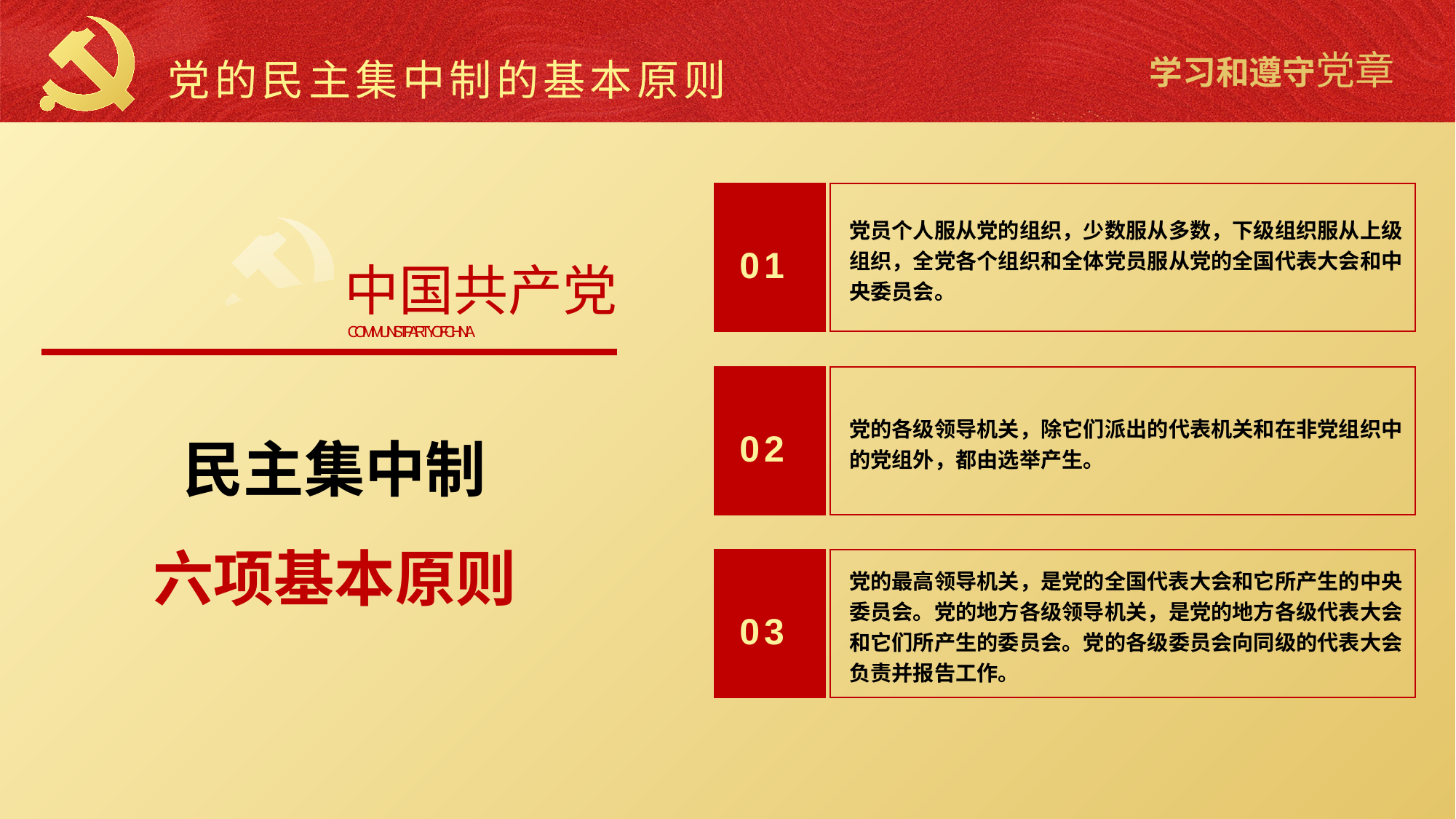

党的民主集中制的基本原则

党员个人服从党的组织，少数服从多数，下级组织服从上级组织，全党各个组织和全体党员服从党的全国代表大会和中央委员会。
01

中国共产党
COMMUNIST PARTY OF CHINA

党的各级领导机关，除它们派出的代表机关和在非党组织中的党组外，都由选举产生。
02
民主集中制
六项基本原则

党的最高领导机关，是党的全国代表大会和它所产生的中央委员会。党的地方各级领导机关，是党的地方各级代表大会和它们所产生的委员会。党的各级委员会向同级的代表大会负责并报告工作。
03